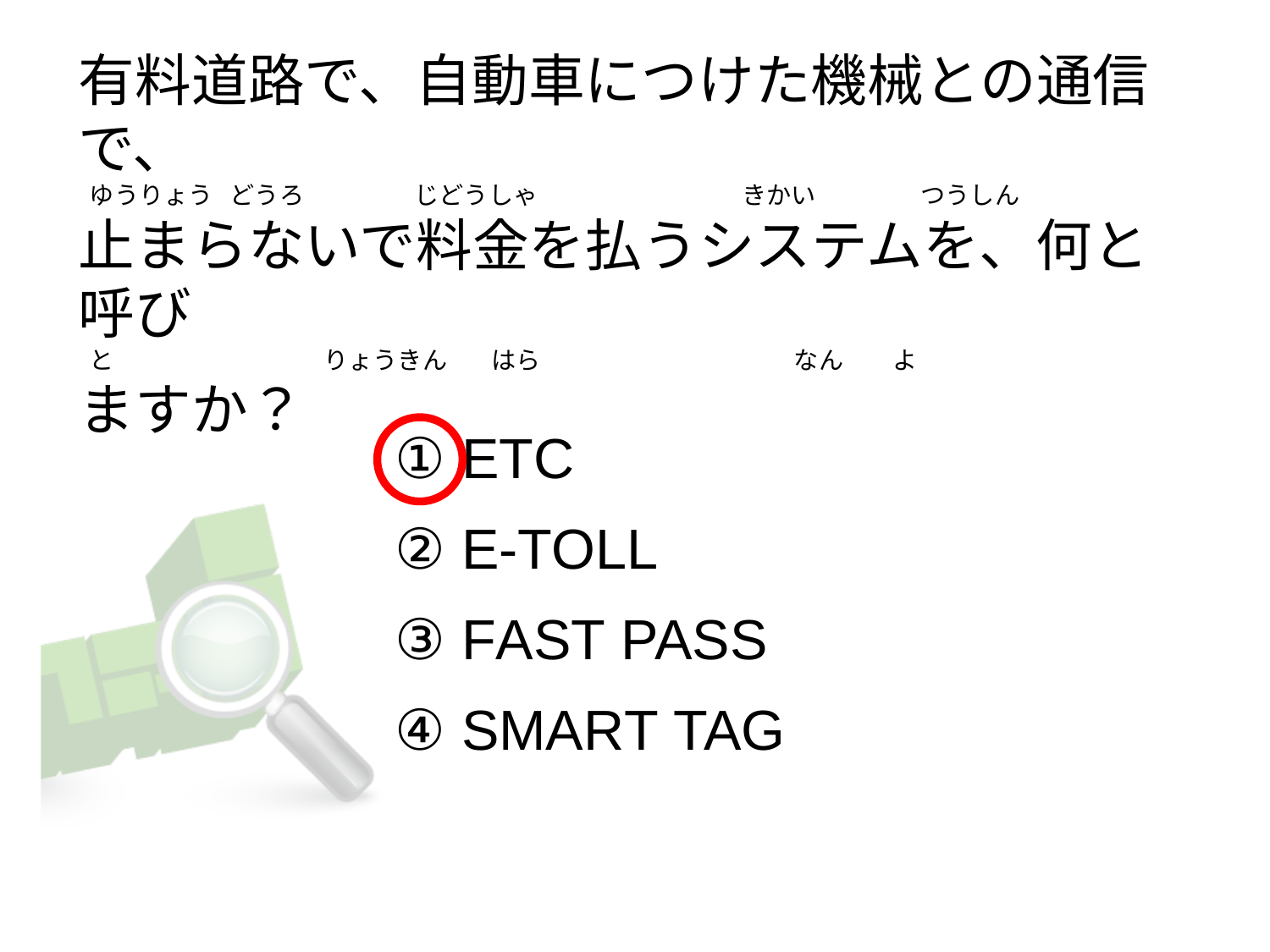

# 有料道路で、自動車につけた機械との通信で、   ゆうりょう   どうろ                    じどうしゃ                                     きかい                   つうしん 止まらないで料金を払うシステムを、何と呼び   と                                      りょうきん        はら                                              なん         よ ますか？
① ETC
② E-TOLL
③ FAST PASS
④ SMART TAG